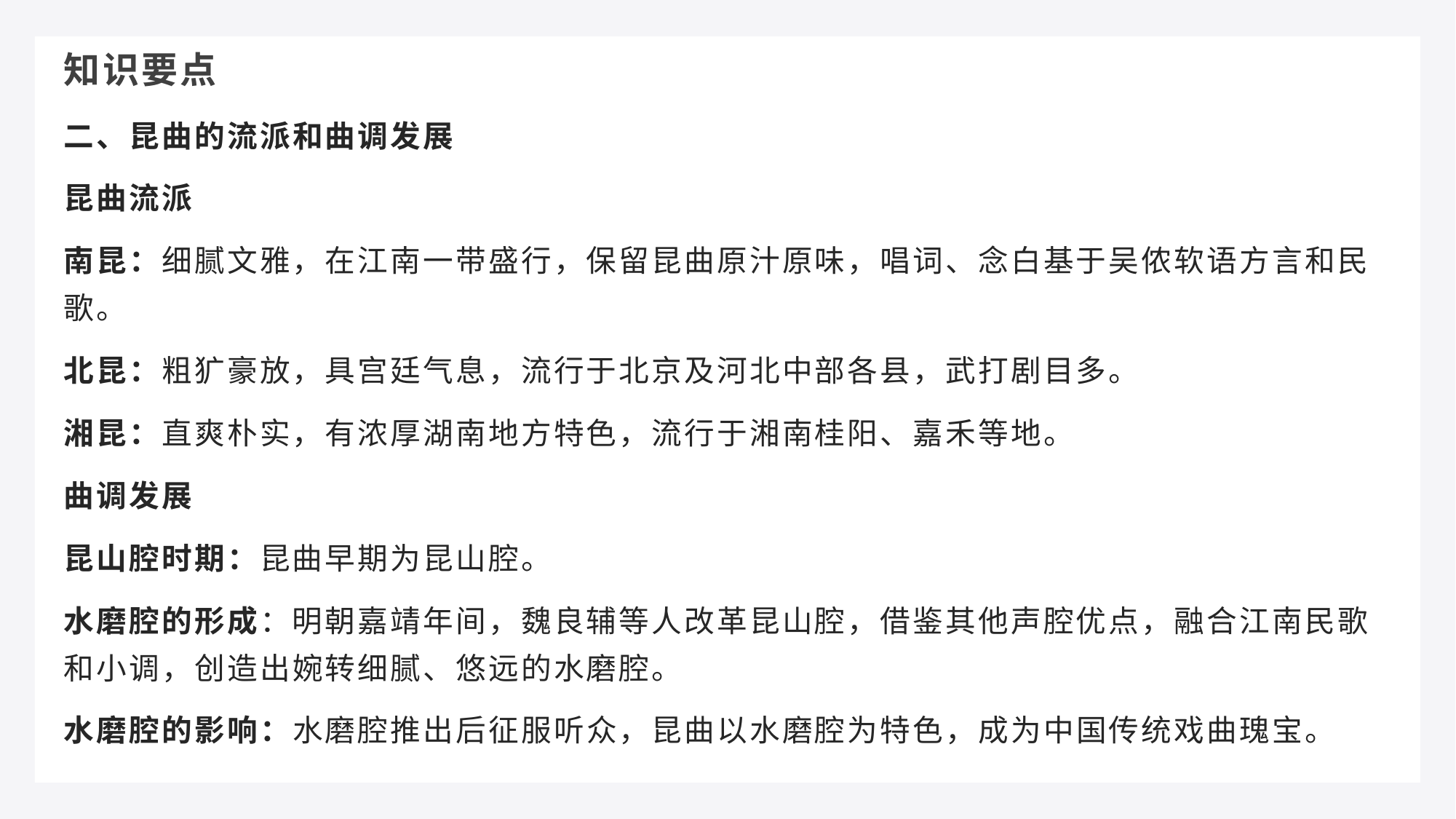

知识要点
二、昆曲的流派和曲调发展
昆曲流派
南昆：细腻文雅，在江南一带盛行，保留昆曲原汁原味，唱词、念白基于吴侬软语方言和民歌。
北昆：粗犷豪放，具宫廷气息，流行于北京及河北中部各县，武打剧目多。
湘昆：直爽朴实，有浓厚湖南地方特色，流行于湘南桂阳、嘉禾等地。
曲调发展
昆山腔时期：昆曲早期为昆山腔。
水磨腔的形成：明朝嘉靖年间，魏良辅等人改革昆山腔，借鉴其他声腔优点，融合江南民歌和小调，创造出婉转细腻、悠远的水磨腔。
水磨腔的影响：水磨腔推出后征服听众，昆曲以水磨腔为特色，成为中国传统戏曲瑰宝。